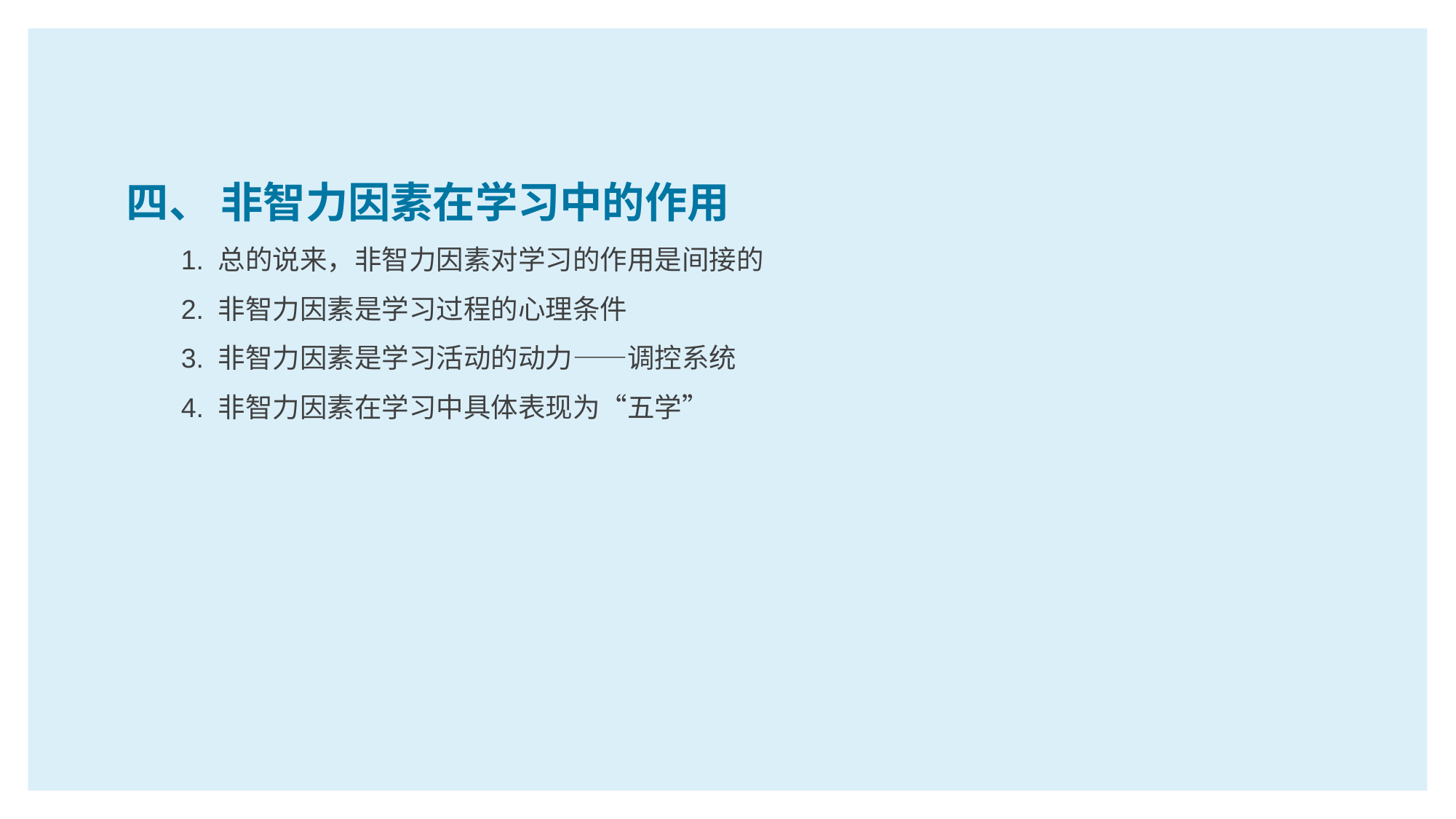

四、 非智力因素在学习中的作用
1. 总的说来，非智力因素对学习的作用是间接的
2. 非智力因素是学习过程的心理条件
3. 非智力因素是学习活动的动力——调控系统
4. 非智力因素在学习中具体表现为“五学”